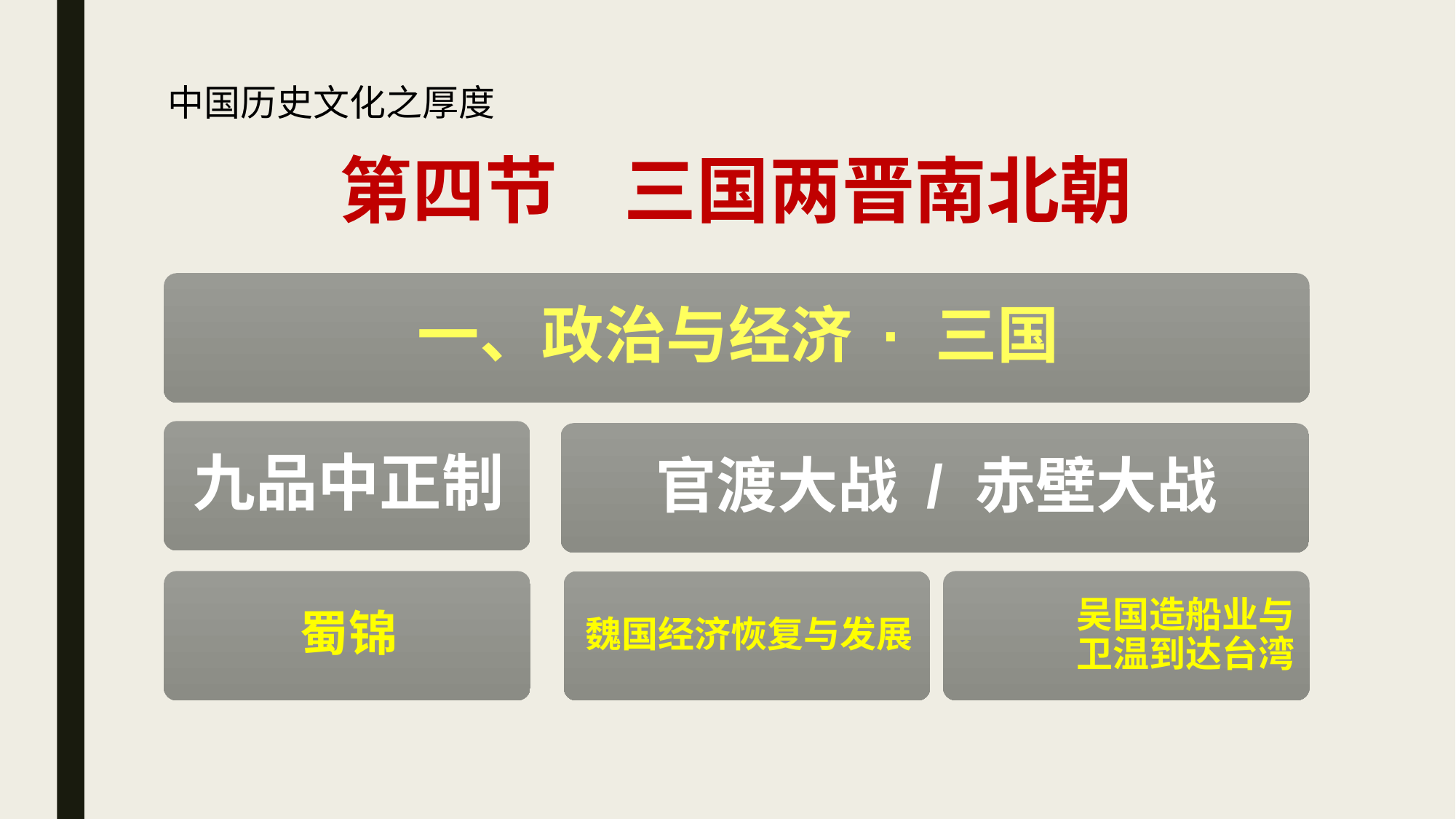

中国历史文化之厚度
# 第四节    三国两晋南北朝
一、政治与经济 · 三国
官渡大战 / 赤壁大战
蜀锦
魏国经济恢复与发展
九品中正制
          吴国造船业与卫温到达台湾